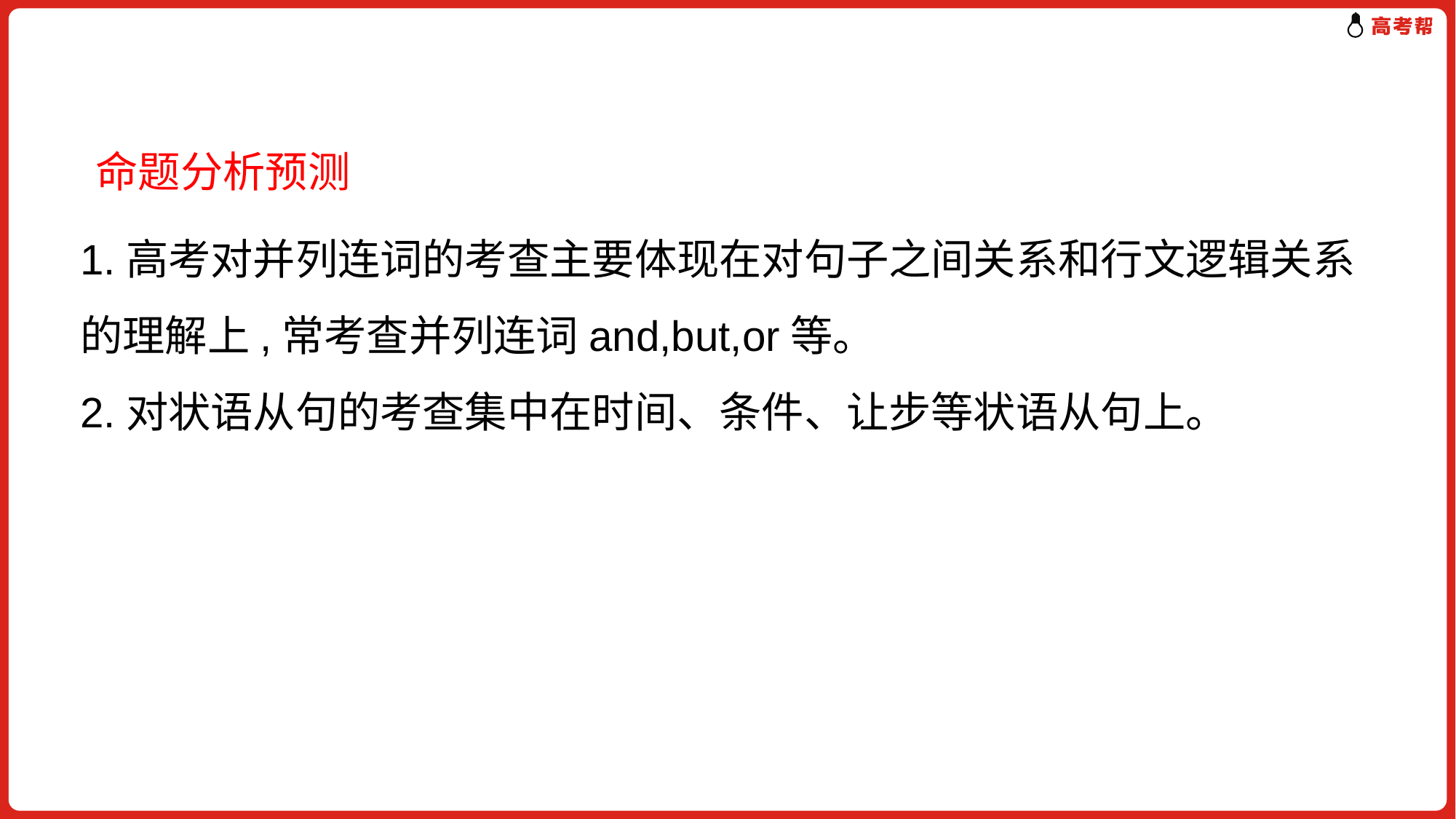

命题分析预测
1.高考对并列连词的考查主要体现在对句子之间关系和行文逻辑关系的理解上,常考查并列连词and,but,or等。
2.对状语从句的考查集中在时间、条件、让步等状语从句上。